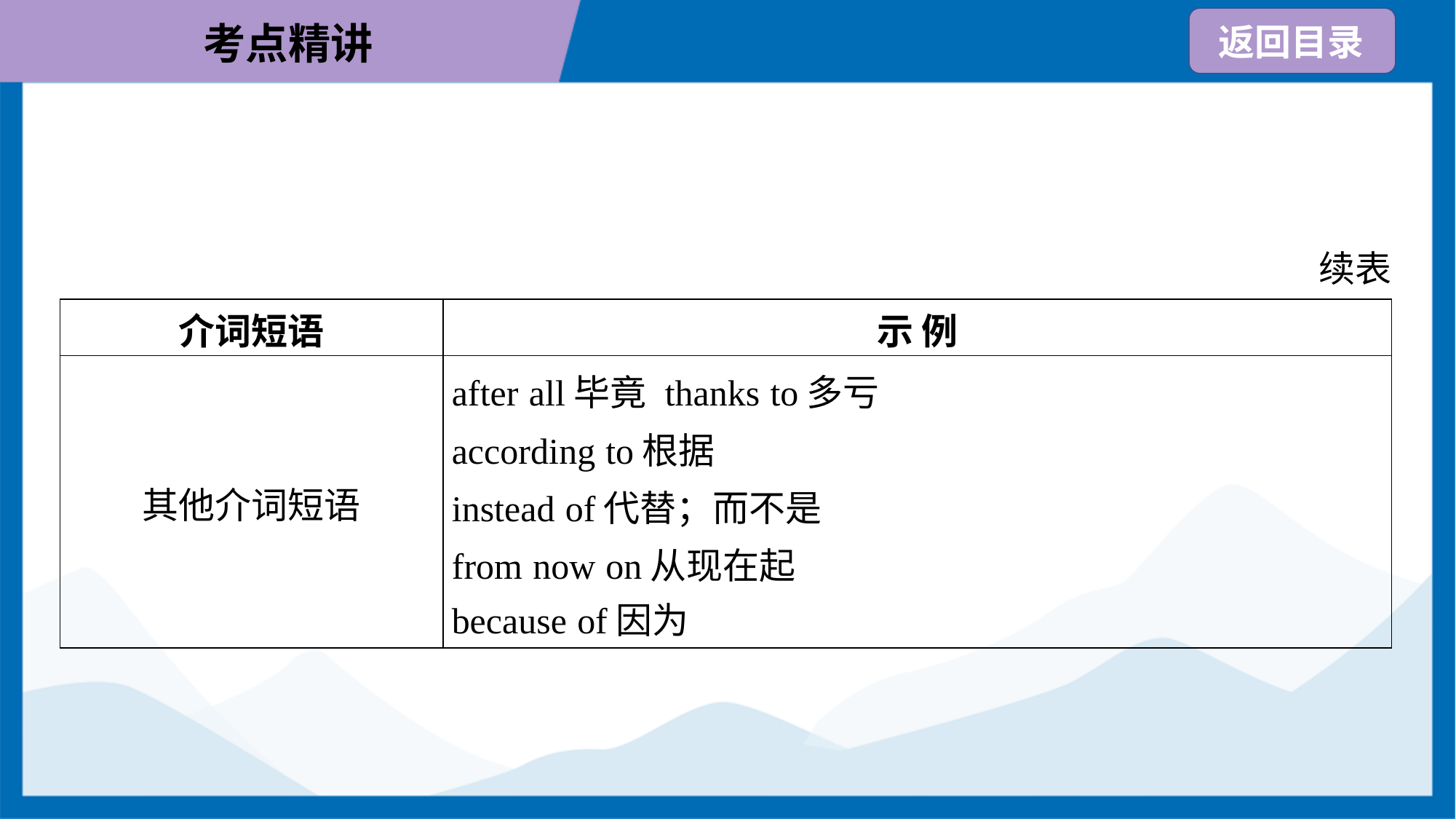

续表
| 介词短语 | 示 例 |
| --- | --- |
| 其他介词短语 | after all毕竟 thanks to多亏 according to根据 instead of代替；而不是 from now on从现在起 because of因为 |